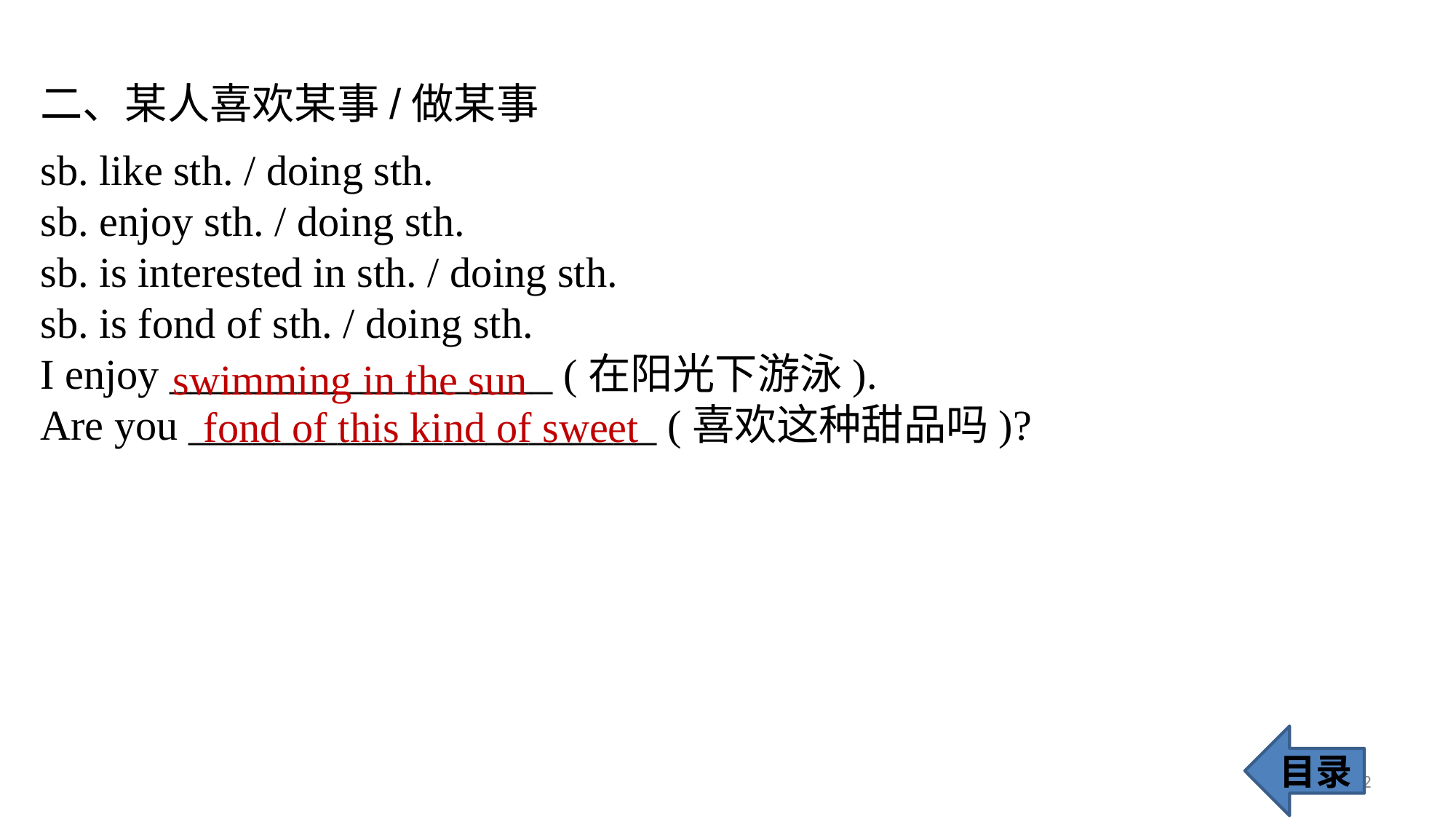

二、某人喜欢某事/做某事
sb. like sth. / doing sth.
sb. enjoy sth. / doing sth.
sb. is interested in sth. / doing sth.
sb. is fond of sth. / doing sth.
I enjoy __________________ (在阳光下游泳).
Are you ______________________ (喜欢这种甜品吗)?
swimming in the sun
fond of this kind of sweet
目录
72